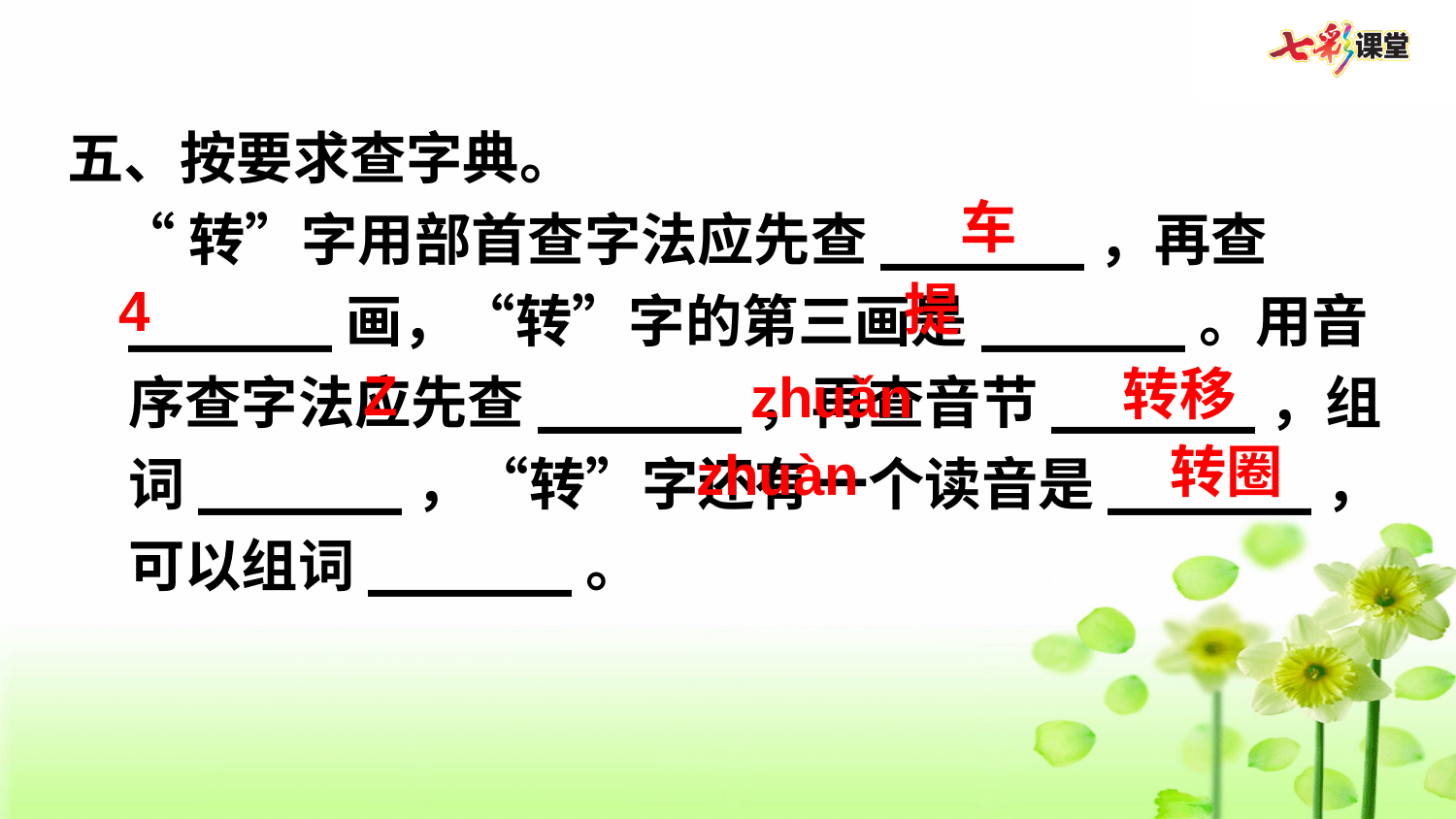

五、按要求查字典。
    “转”字用部首查字法应先查______，再查______画，“转”字的第三画是______。用音序查字法应先查______，再查音节______，组词______，“转”字还有一个读音是______，可以组词______。
车
提
4
转移
Z
zhuǎn
转圈
zhuàn